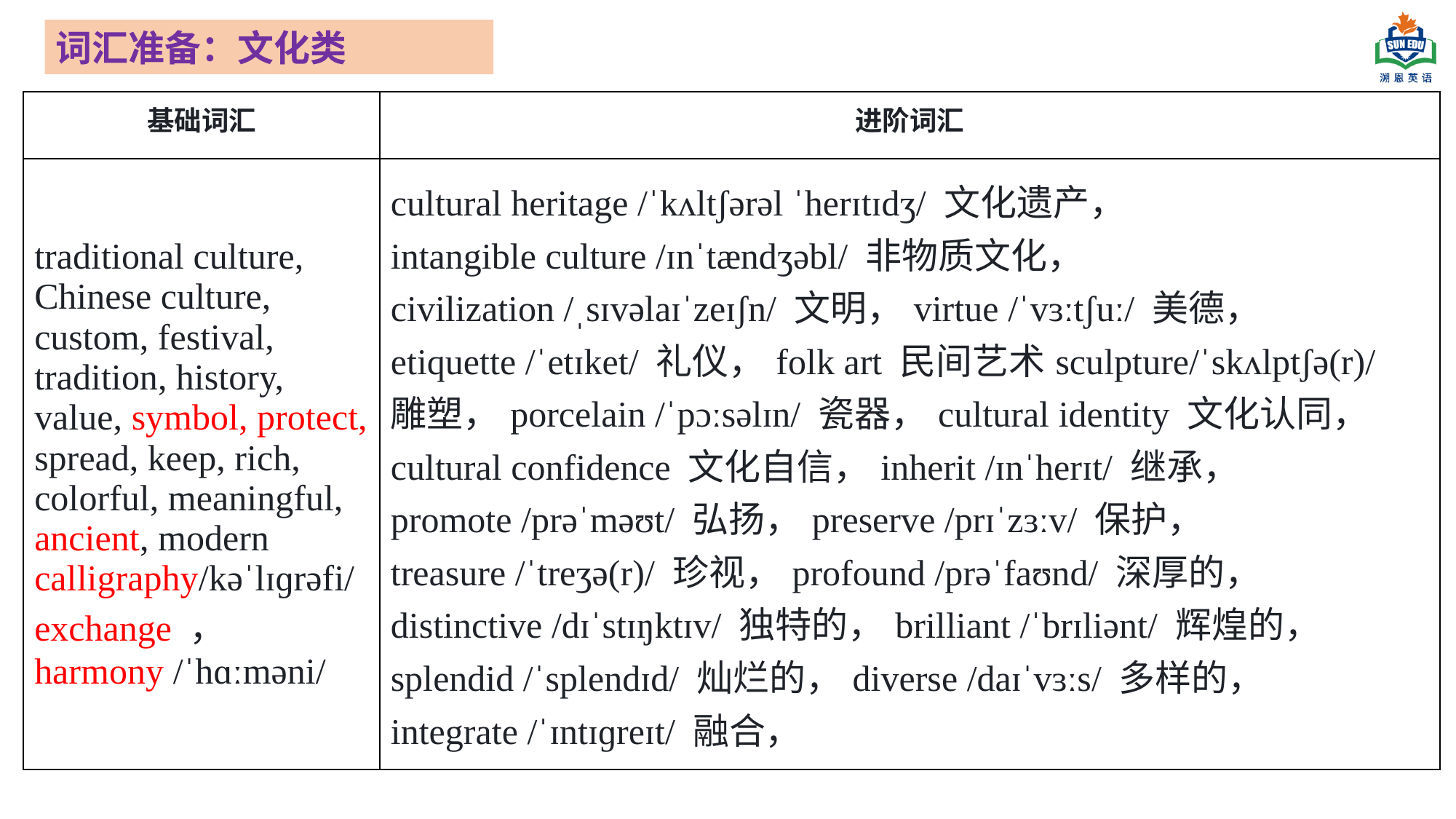

词汇准备：文化类
| 基础词汇 | 进阶词汇 |
| --- | --- |
| traditional culture, Chinese culture, custom, festival, tradition, history, value, symbol, protect, spread, keep, rich, colorful, meaningful, ancient, modern calligraphy/kəˈlɪɡrəfi/ exchange ， harmony /ˈhɑːməni/ | cultural heritage /ˈkʌltʃərəl ˈherɪtɪdʒ/ 文化遗产， intangible culture /ɪnˈtændʒəbl/ 非物质文化， civilization /ˌsɪvəlaɪˈzeɪʃn/ 文明，virtue /ˈvɜːtʃuː/ 美德， etiquette /ˈetɪket/ 礼仪，folk art 民间艺术sculpture/ˈskʌlptʃə(r)/ 雕塑，porcelain /ˈpɔːsəlɪn/ 瓷器，cultural identity 文化认同， cultural confidence 文化自信，inherit /ɪnˈherɪt/ 继承， promote /prəˈməʊt/ 弘扬，preserve /prɪˈzɜːv/ 保护， treasure /ˈtreʒə(r)/ 珍视，profound /prəˈfaʊnd/ 深厚的， distinctive /dɪˈstɪŋktɪv/ 独特的，brilliant /ˈbrɪliənt/ 辉煌的， splendid /ˈsplendɪd/ 灿烂的，diverse /daɪˈvɜːs/ 多样的， integrate /ˈɪntɪɡreɪt/ 融合， |